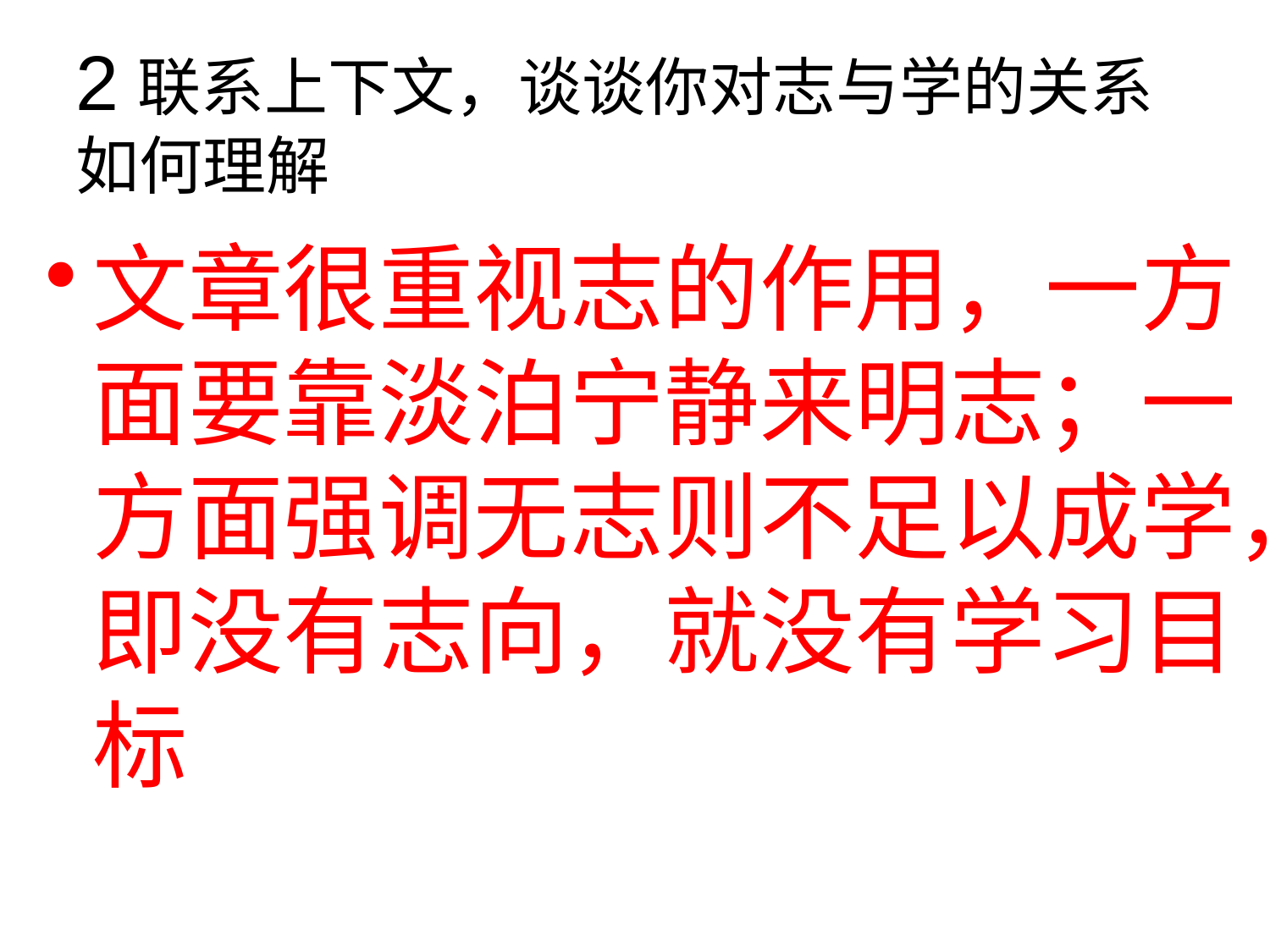

# 2联系上下文，谈谈你对志与学的关系如何理解
文章很重视志的作用，一方面要靠淡泊宁静来明志；一方面强调无志则不足以成学，即没有志向，就没有学习目标